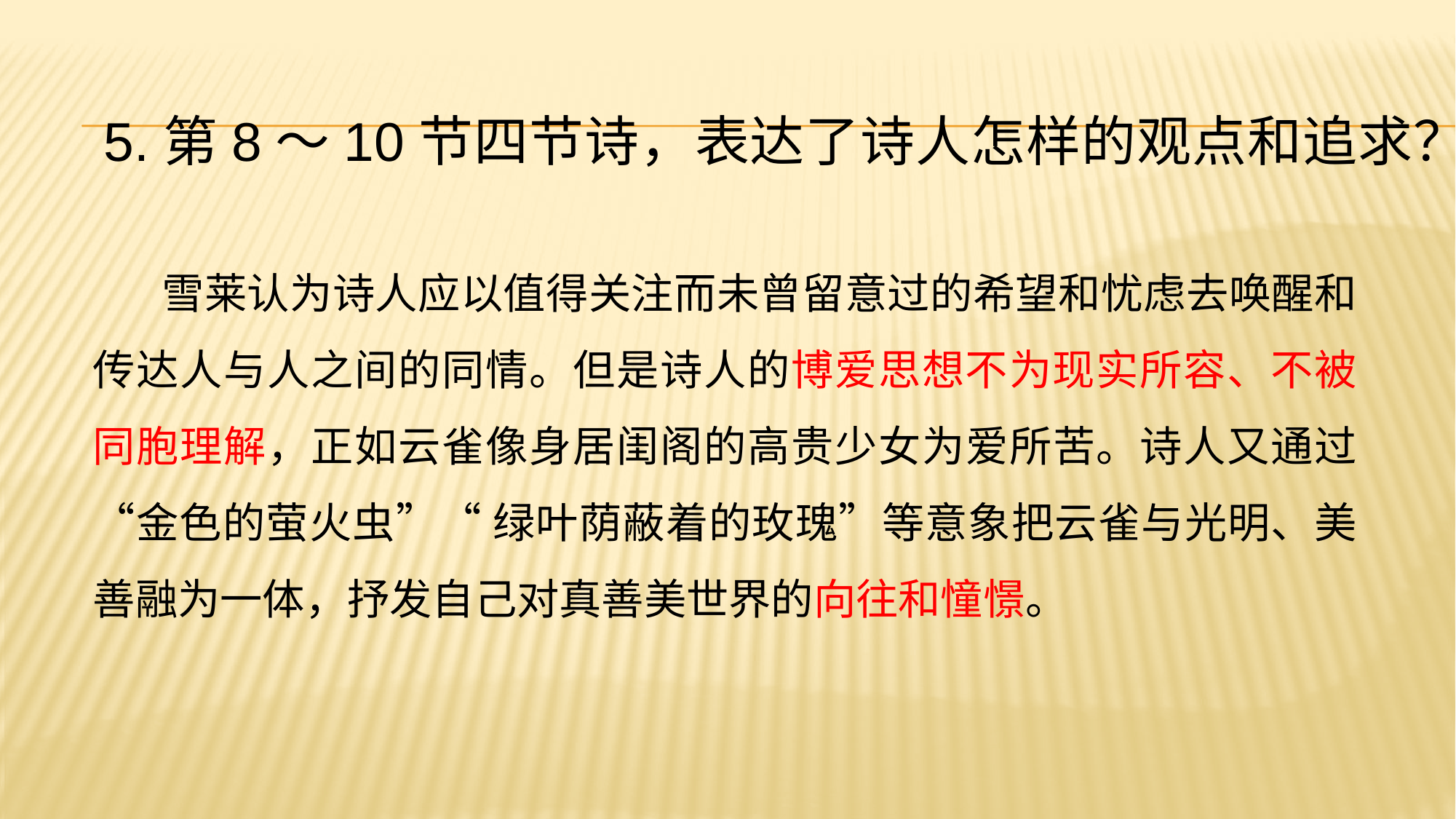

5.第8～10节四节诗，表达了诗人怎样的观点和追求？
雪莱认为诗人应以值得关注而未曾留意过的希望和忧虑去唤醒和传达人与人之间的同情。但是诗人的博爱思想不为现实所容、不被同胞理解，正如云雀像身居闺阁的高贵少女为爱所苦。诗人又通过“金色的萤火虫”“ 绿叶荫蔽着的玫瑰”等意象把云雀与光明、美善融为一体，抒发自己对真善美世界的向往和憧憬。